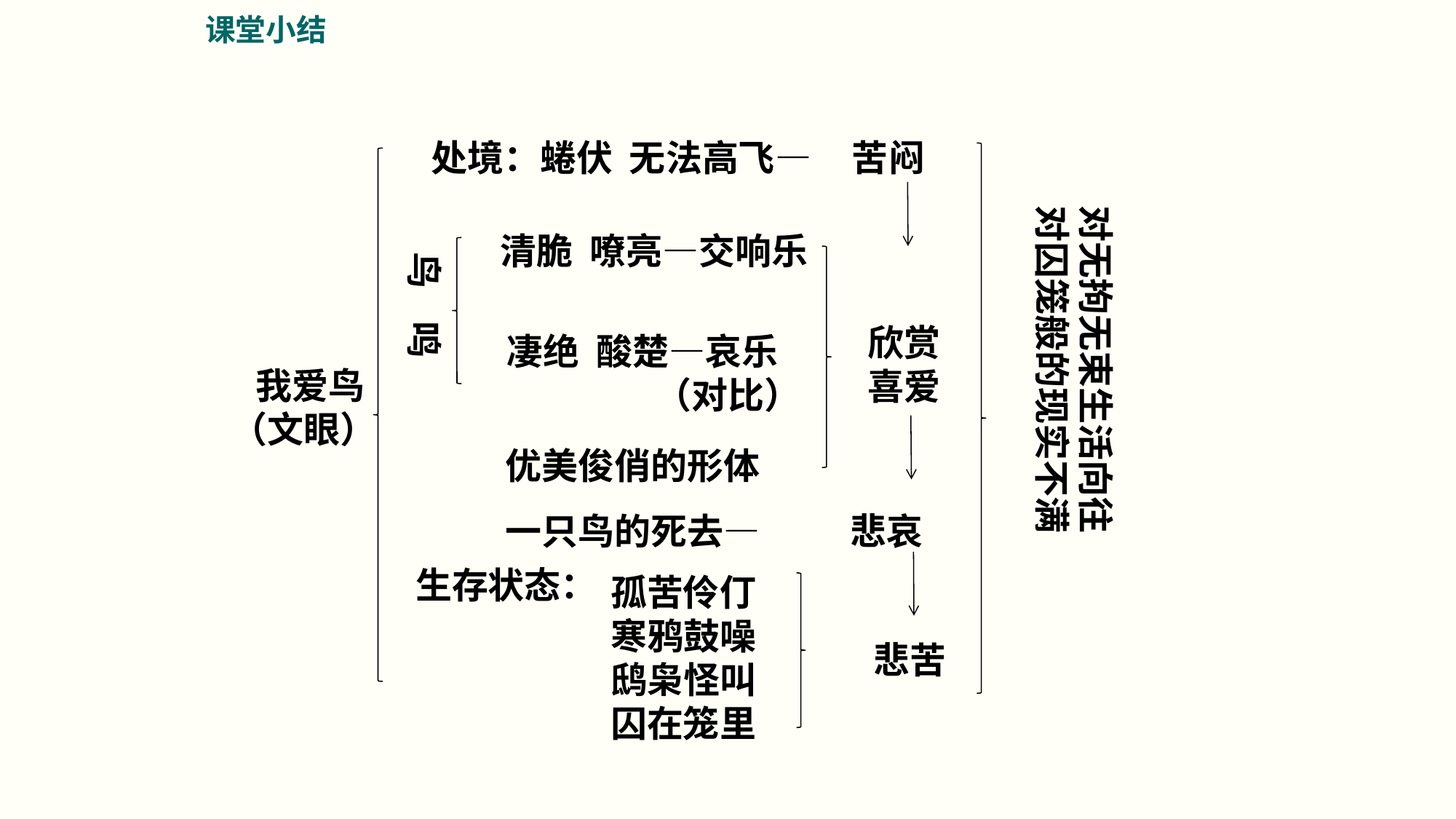

课堂小结
处境：蜷伏  无法高飞—     苦闷

对无拘无束生活向往
对囚笼般的现实不满
清脆  嘹亮—交响乐

鸟    鸣

欣赏喜爱
凄绝  酸楚—哀乐
                 （对比）
  我爱鸟
（文眼）
优美俊俏的形体
一只鸟的死去—           悲哀
生存状态：
孤苦伶仃
寒鸦鼓噪
鸱枭怪叫
囚在笼里

悲苦